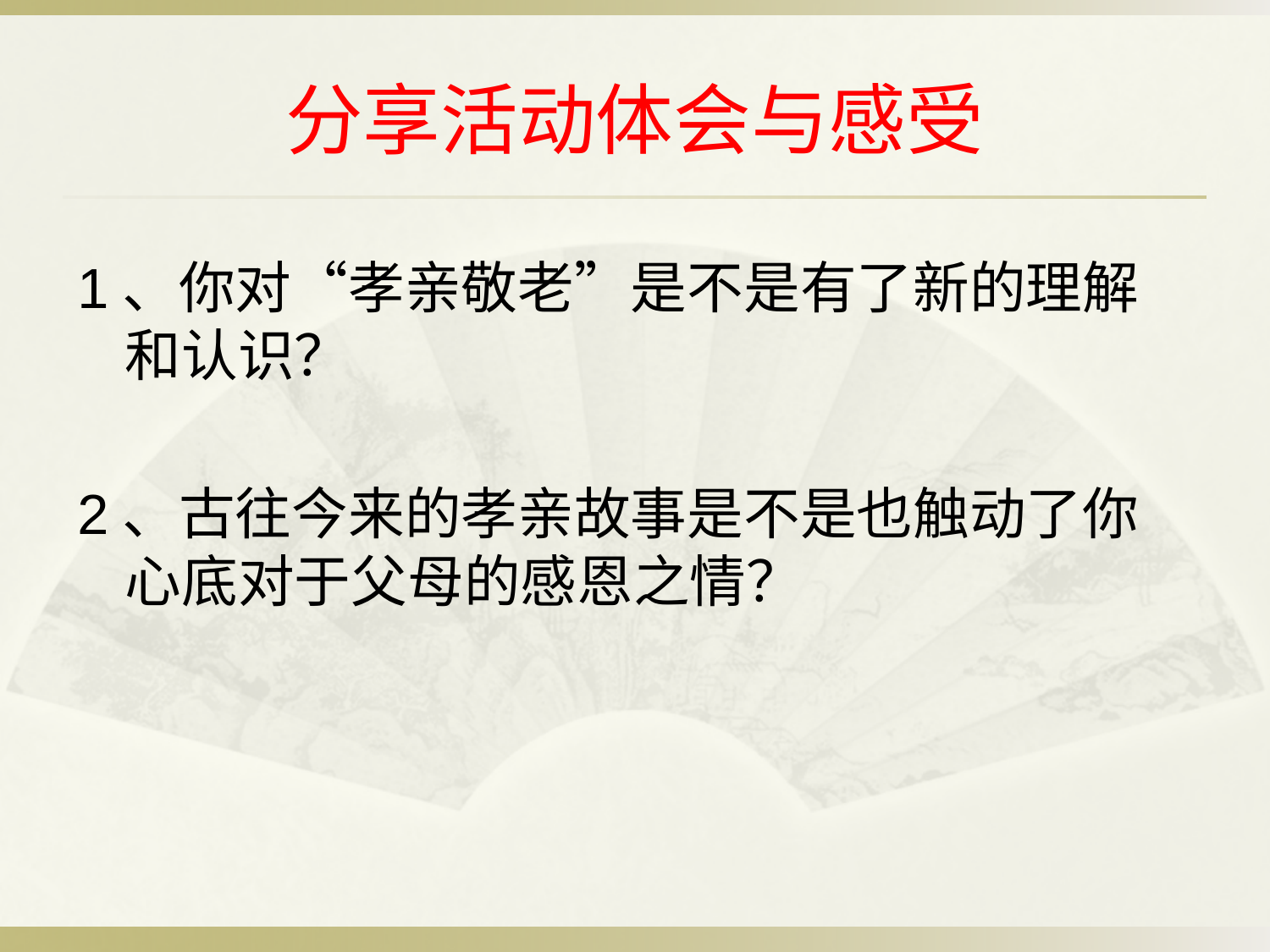

# 分享活动体会与感受
1、你对“孝亲敬老”是不是有了新的理解和认识？

2、古往今来的孝亲故事是不是也触动了你心底对于父母的感恩之情？